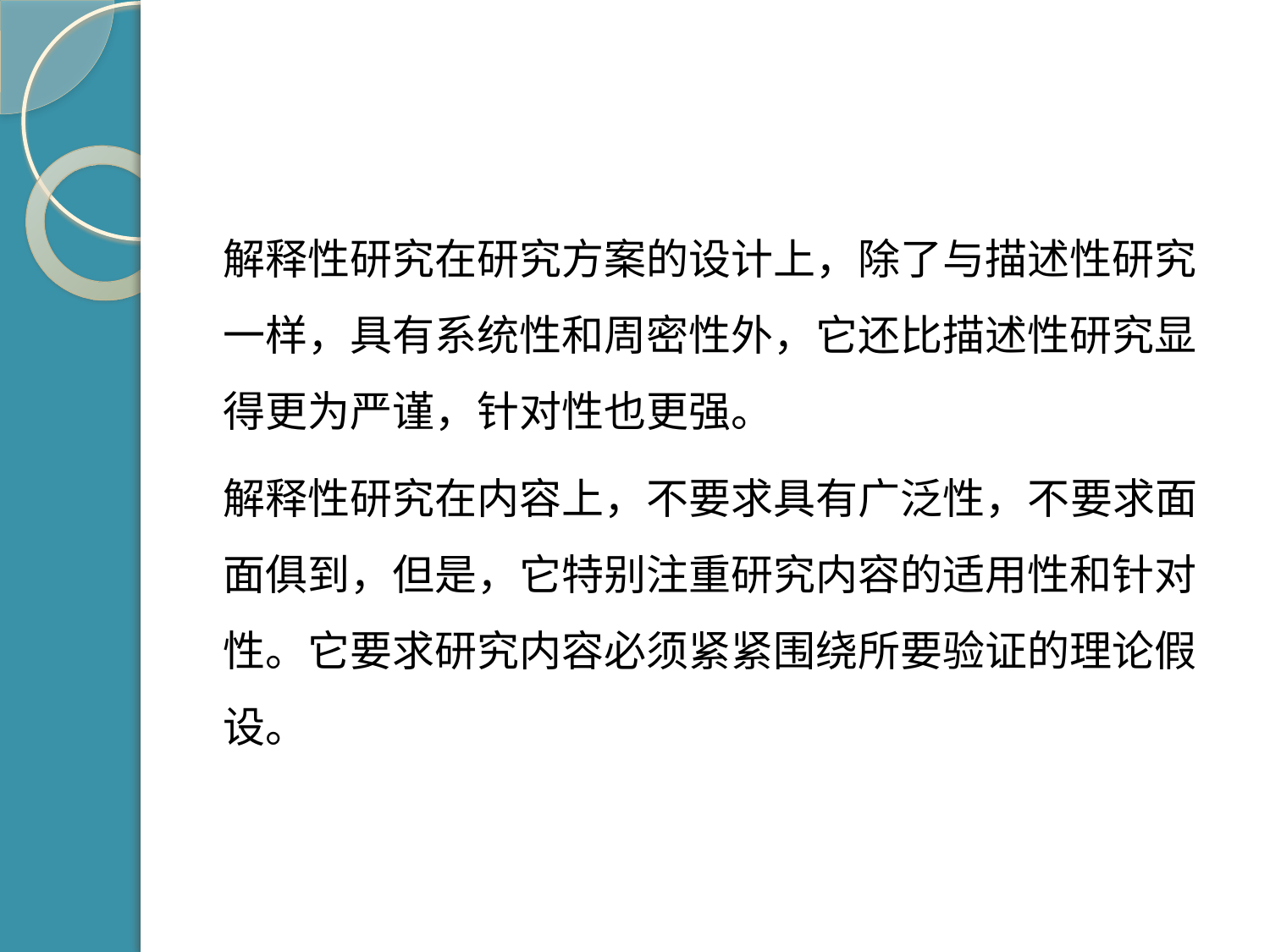

#
解释性研究在研究方案的设计上，除了与描述性研究一样，具有系统性和周密性外，它还比描述性研究显得更为严谨，针对性也更强。
解释性研究在内容上，不要求具有广泛性，不要求面面俱到，但是，它特别注重研究内容的适用性和针对性。它要求研究内容必须紧紧围绕所要验证的理论假设。